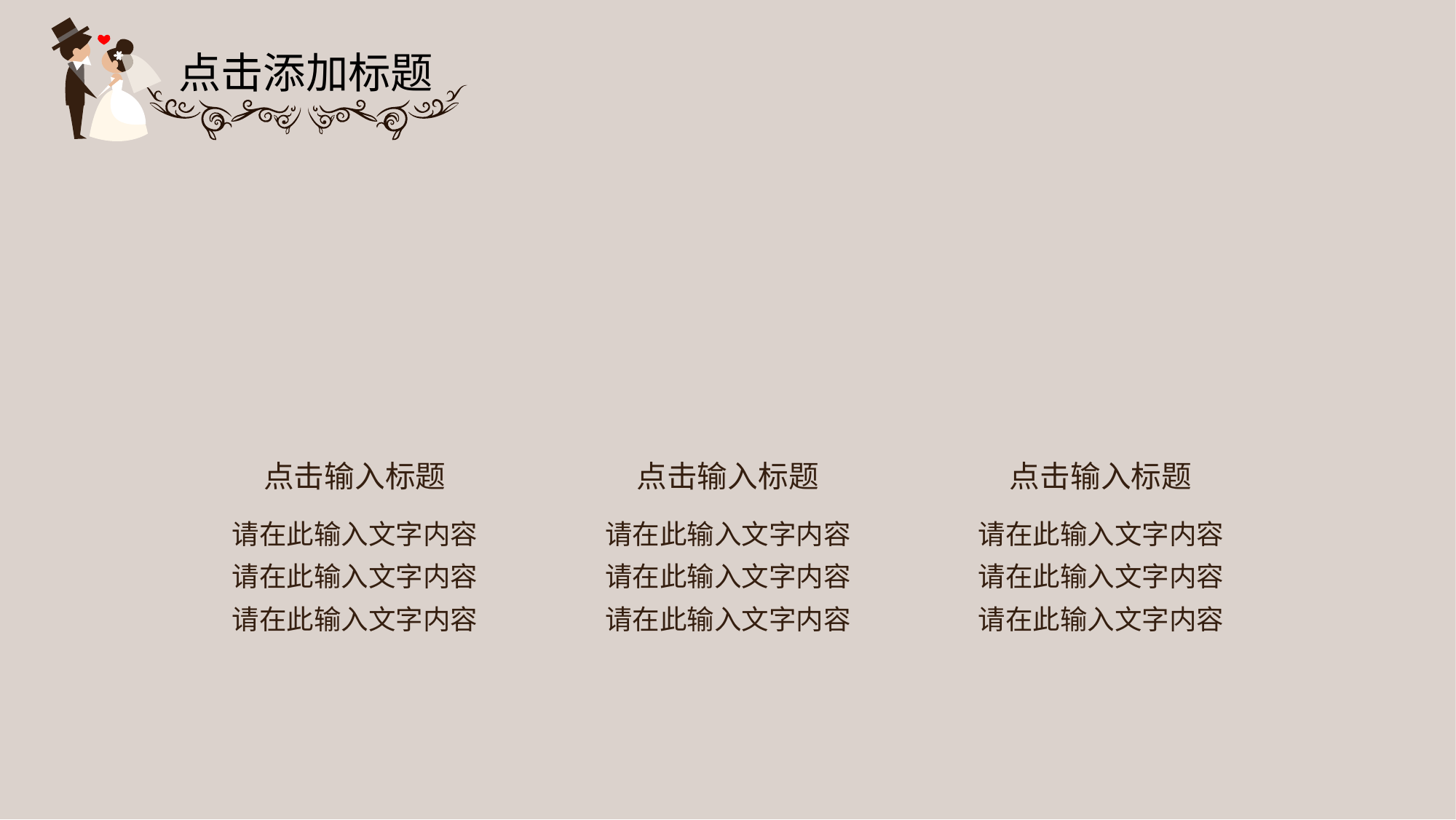

点击添加标题

点击输入标题
请在此输入文字内容
请在此输入文字内容
请在此输入文字内容
点击输入标题
请在此输入文字内容
请在此输入文字内容
请在此输入文字内容
点击输入标题
请在此输入文字内容
请在此输入文字内容
请在此输入文字内容